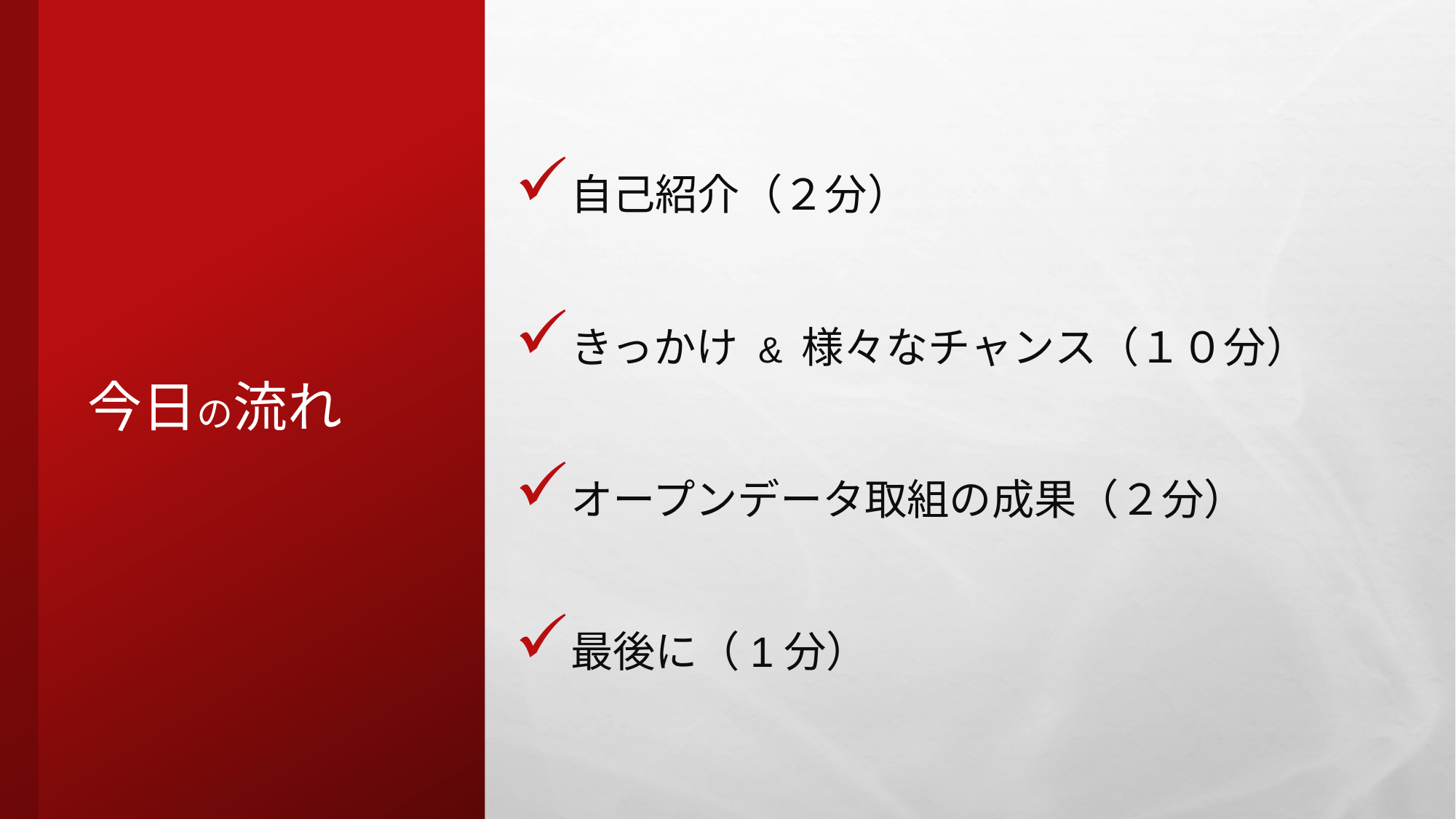

# 今日の流れ
自己紹介（２分）

きっかけ & 様々なチャンス（１０分）

オープンデータ取組の成果（２分）

最後に（1分）